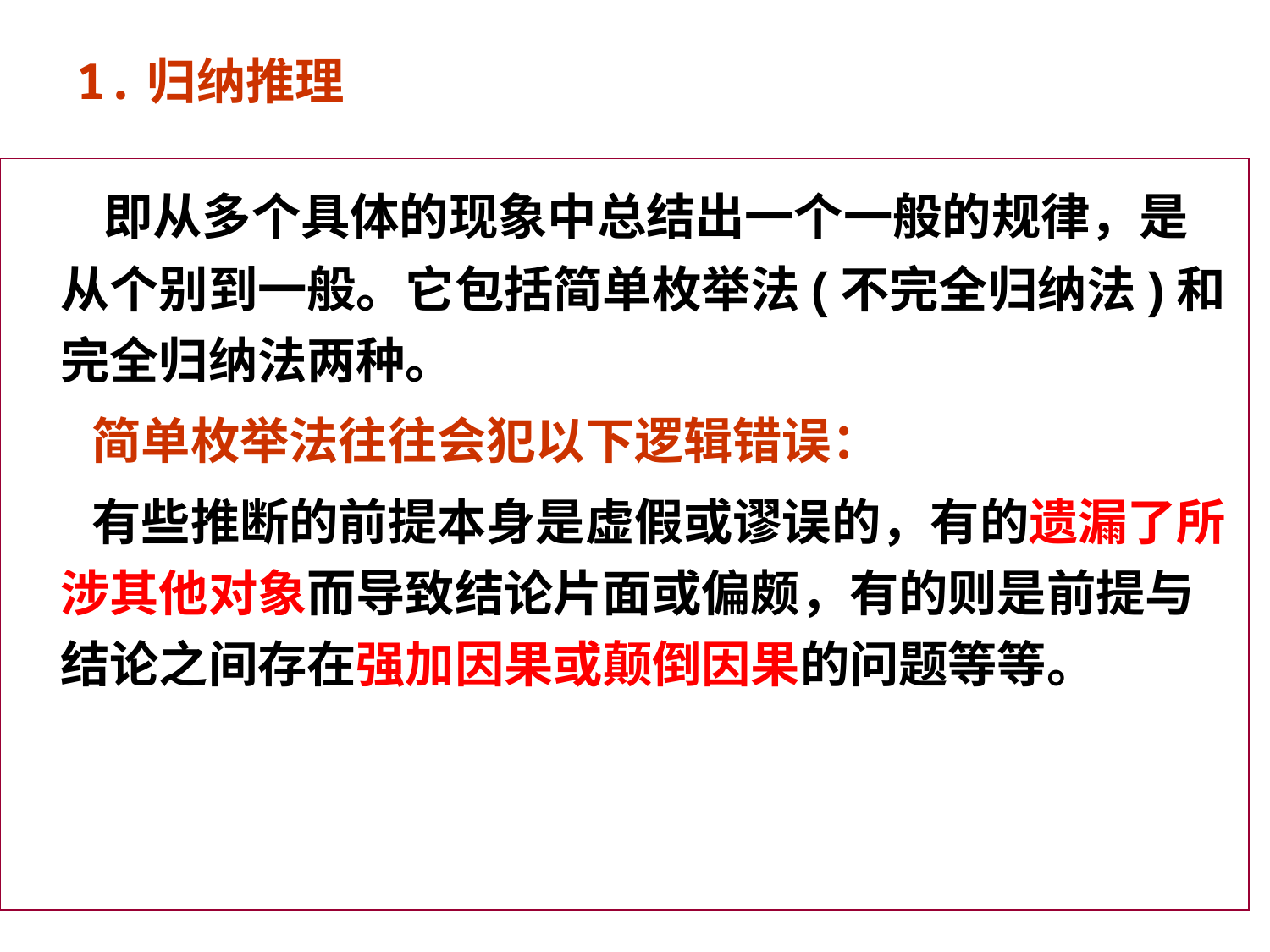

# 1.归纳推理
      即从多个具体的现象中总结出一个一般的规律，是从个别到一般。它包括简单枚举法(不完全归纳法)和完全归纳法两种。
      简单枚举法往往会犯以下逻辑错误：
      有些推断的前提本身是虚假或谬误的，有的遗漏了所涉其他对象而导致结论片面或偏颇，有的则是前提与结论之间存在强加因果或颠倒因果的问题等等。